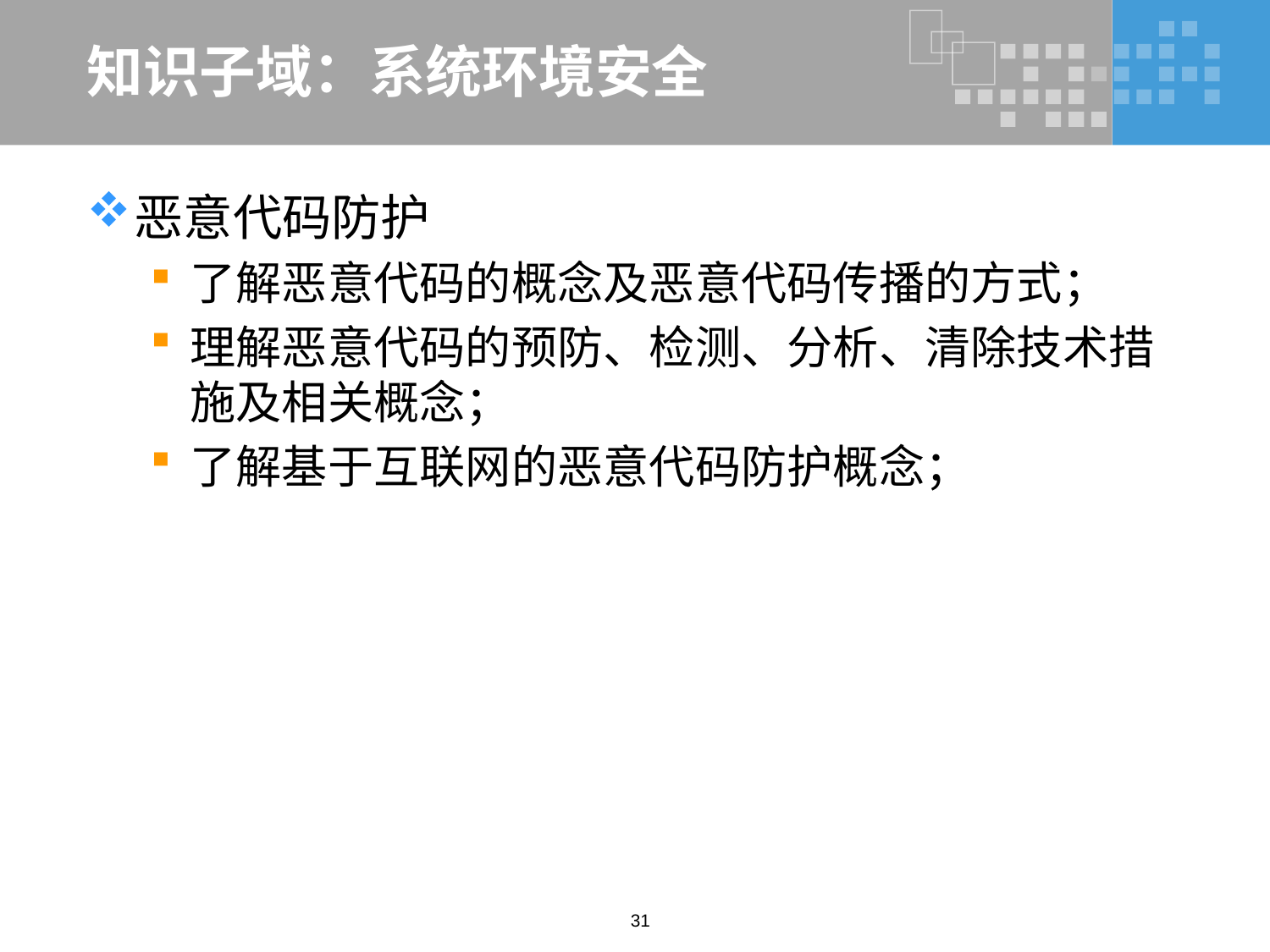

# 知识子域：系统环境安全
恶意代码防护
了解恶意代码的概念及恶意代码传播的方式；
理解恶意代码的预防、检测、分析、清除技术措施及相关概念；
了解基于互联网的恶意代码防护概念；

31